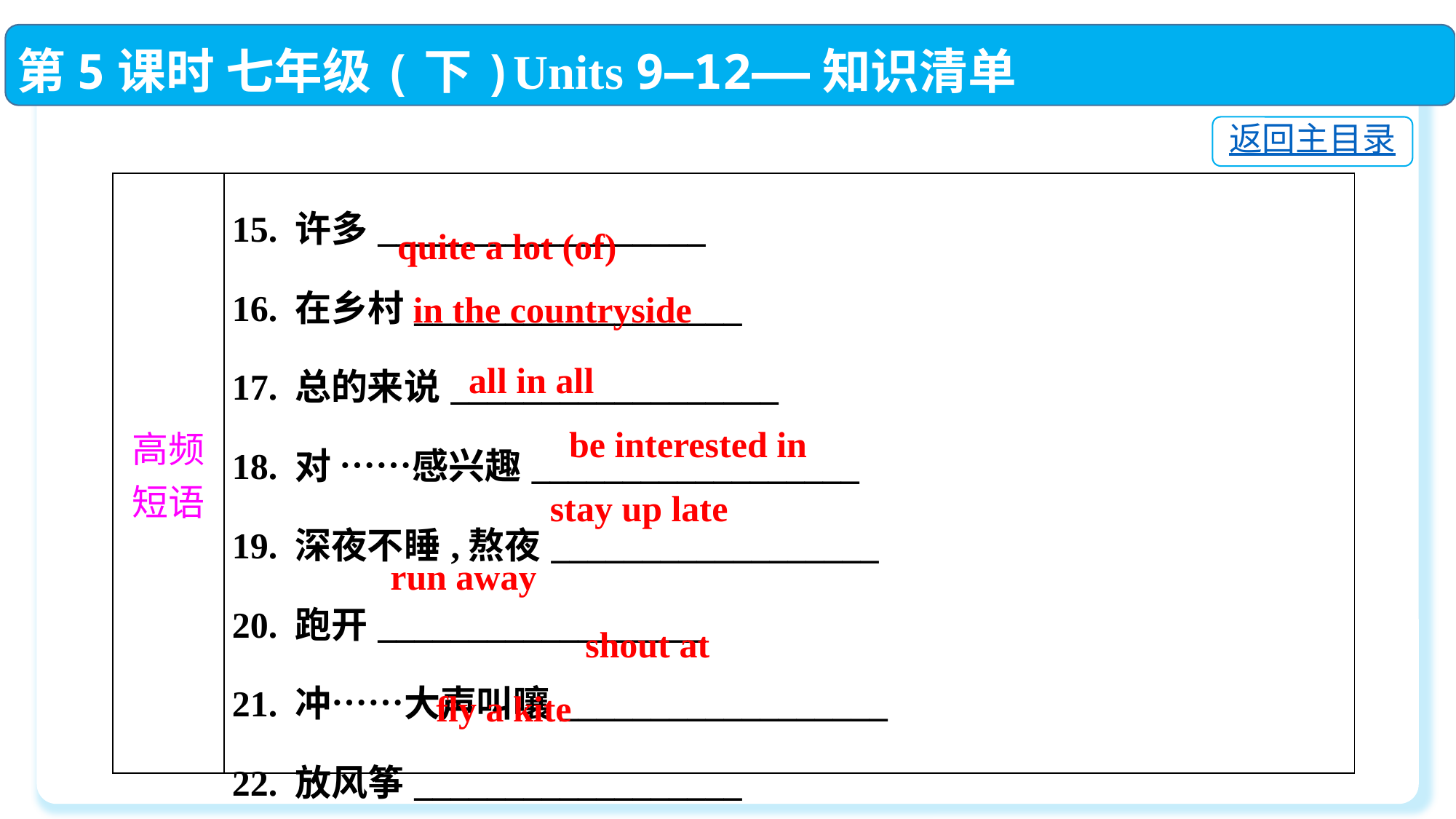

第5课时 七年级(下)Units 9—12——知识清单

返回主目录
| 高频 短语 | 15. 许多\_\_\_\_\_\_\_\_\_\_\_\_\_\_\_\_\_\_　　　　 16. 在乡村\_\_\_\_\_\_\_\_\_\_\_\_\_\_\_\_\_\_　　　　　　　 17. 总的来说\_\_\_\_\_\_\_\_\_\_\_\_\_\_\_\_\_\_　　　　　　　  18. 对 ……感兴趣\_\_\_\_\_\_\_\_\_\_\_\_\_\_\_\_\_\_　　　　　　　  19. 深夜不睡,熬夜\_\_\_\_\_\_\_\_\_\_\_\_\_\_\_\_\_\_ 20. 跑开\_\_\_\_\_\_\_\_\_\_\_\_\_\_\_\_\_\_ 21. 冲……大声叫嚷\_\_\_\_\_\_\_\_\_\_\_\_\_\_\_\_\_\_　　　　　　　  22. 放风筝\_\_\_\_\_\_\_\_\_\_\_\_\_\_\_\_\_\_ |
| --- | --- |
quite a lot (of)
in the countryside
all in all
be interested in
stay up late
run away
shout at
fly a kite